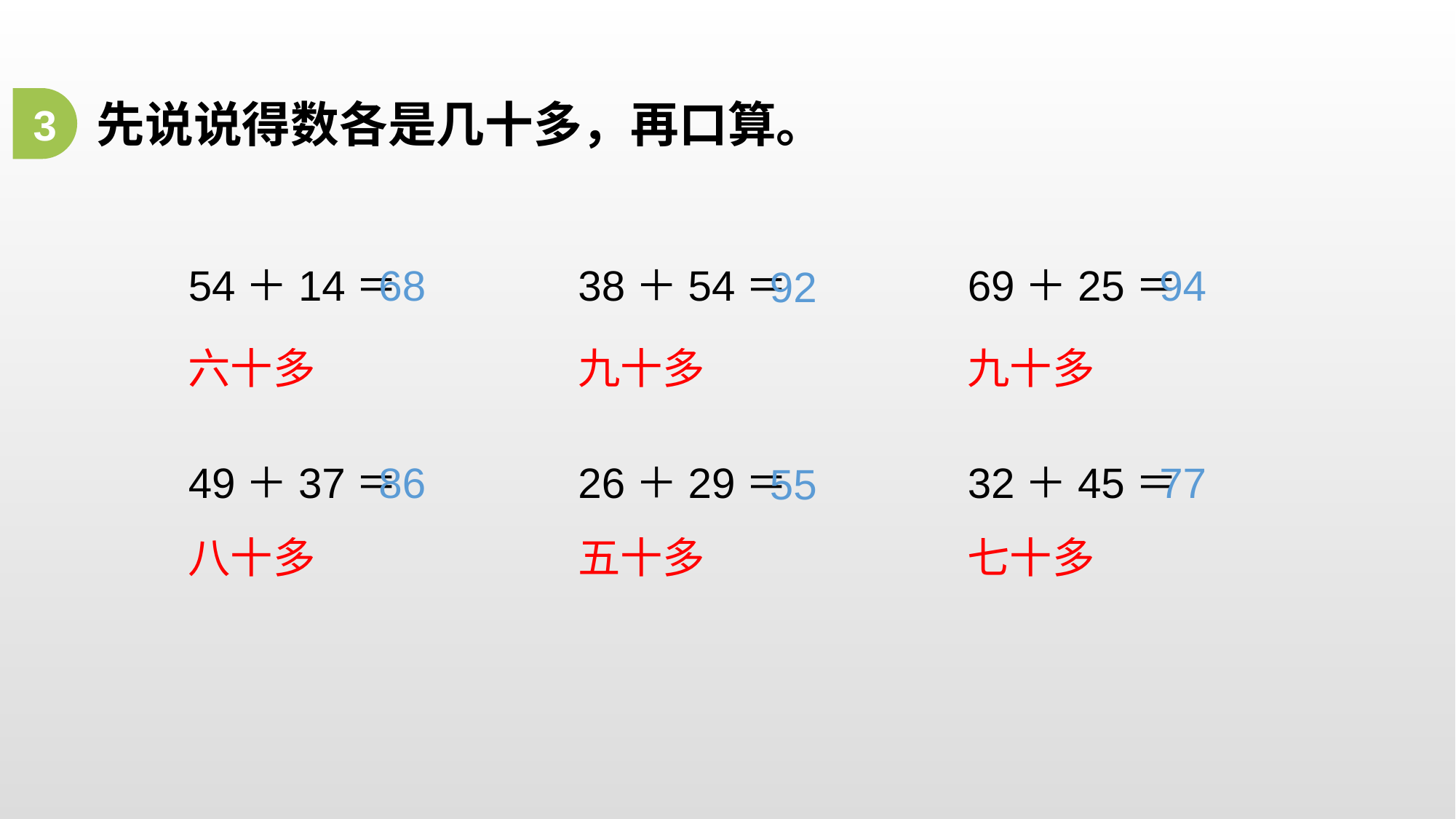

先说说得数各是几十多，再口算。
3
54＋14＝
38＋54＝
69＋25＝
68
94
92
六十多
九十多
九十多
49＋37＝
26＋29＝
32＋45＝
86
77
55
八十多
五十多
七十多